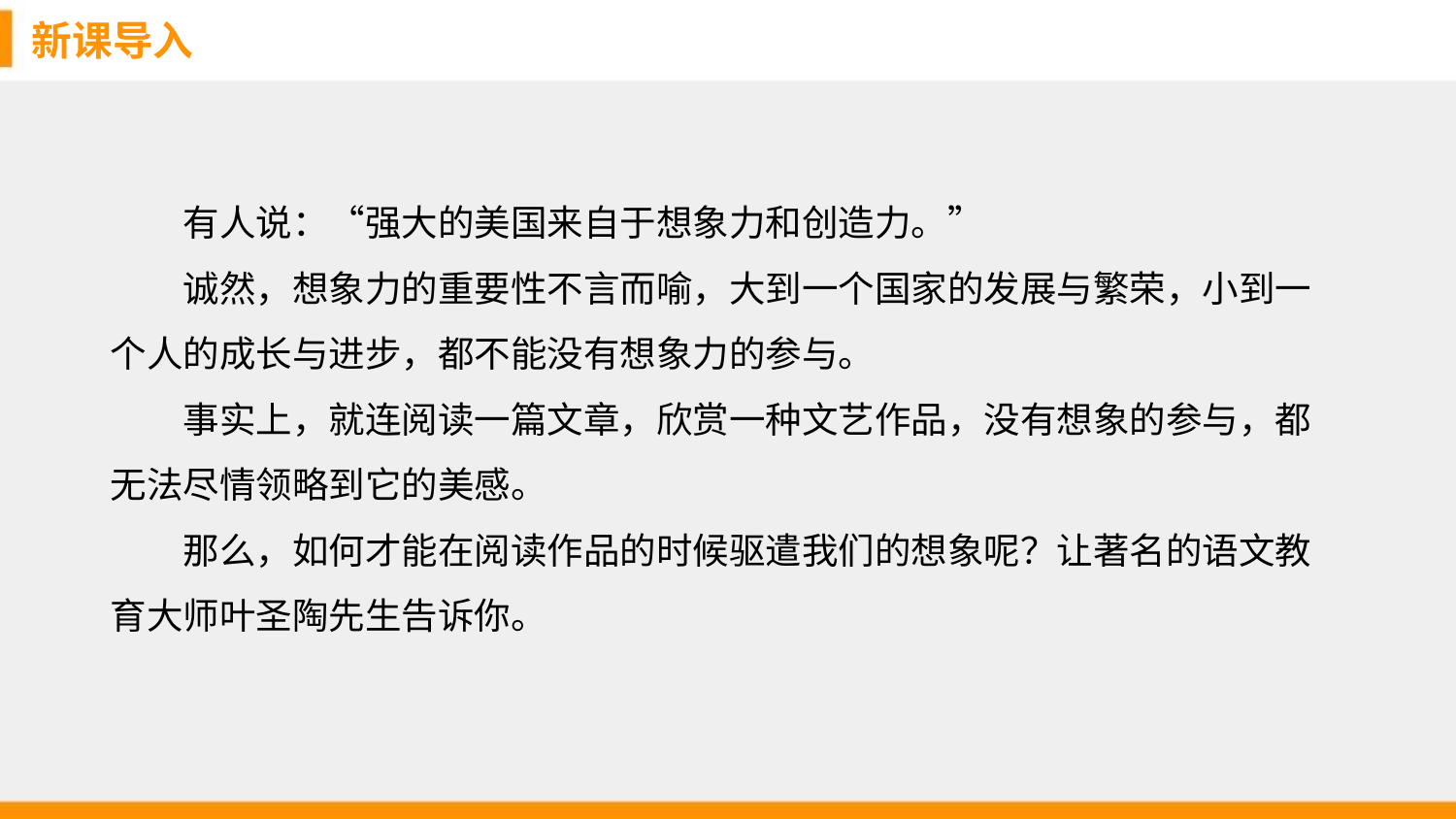

# 新课导入
有人说：“强大的美国来自于想象力和创造力。”
诚然，想象力的重要性不言而喻，大到一个国家的发展与繁荣，小到一个人的成长与进步，都不能没有想象力的参与。
事实上，就连阅读一篇文章，欣赏一种文艺作品，没有想象的参与，都无法尽情领略到它的美感。
那么，如何才能在阅读作品的时候驱遣我们的想象呢？让著名的语文教育大师叶圣陶先生告诉你。